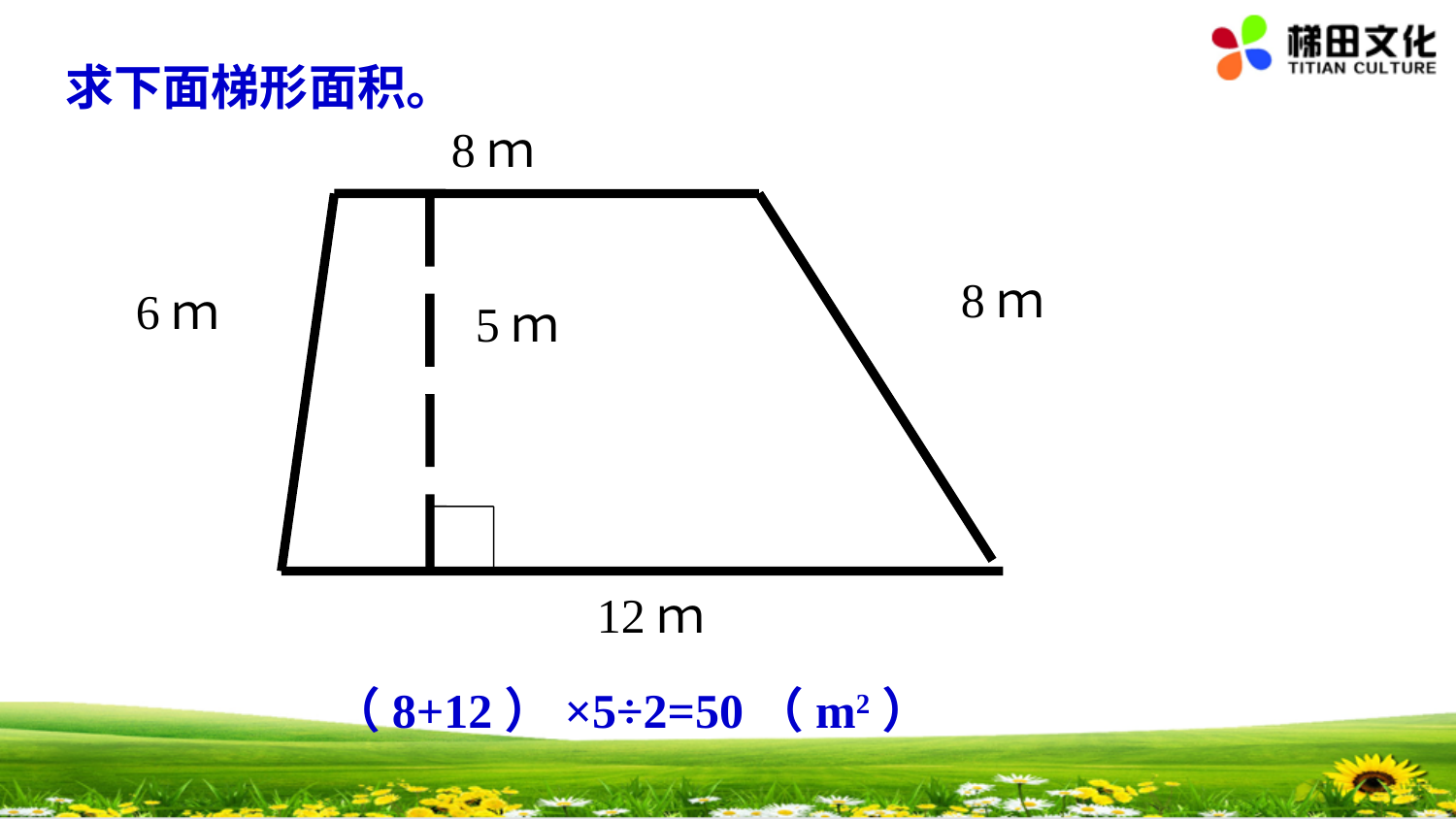

求下面梯形面积。
8ｍ

8ｍ
6ｍ
5ｍ
12ｍ
（8+12）×5÷2=50（m2）